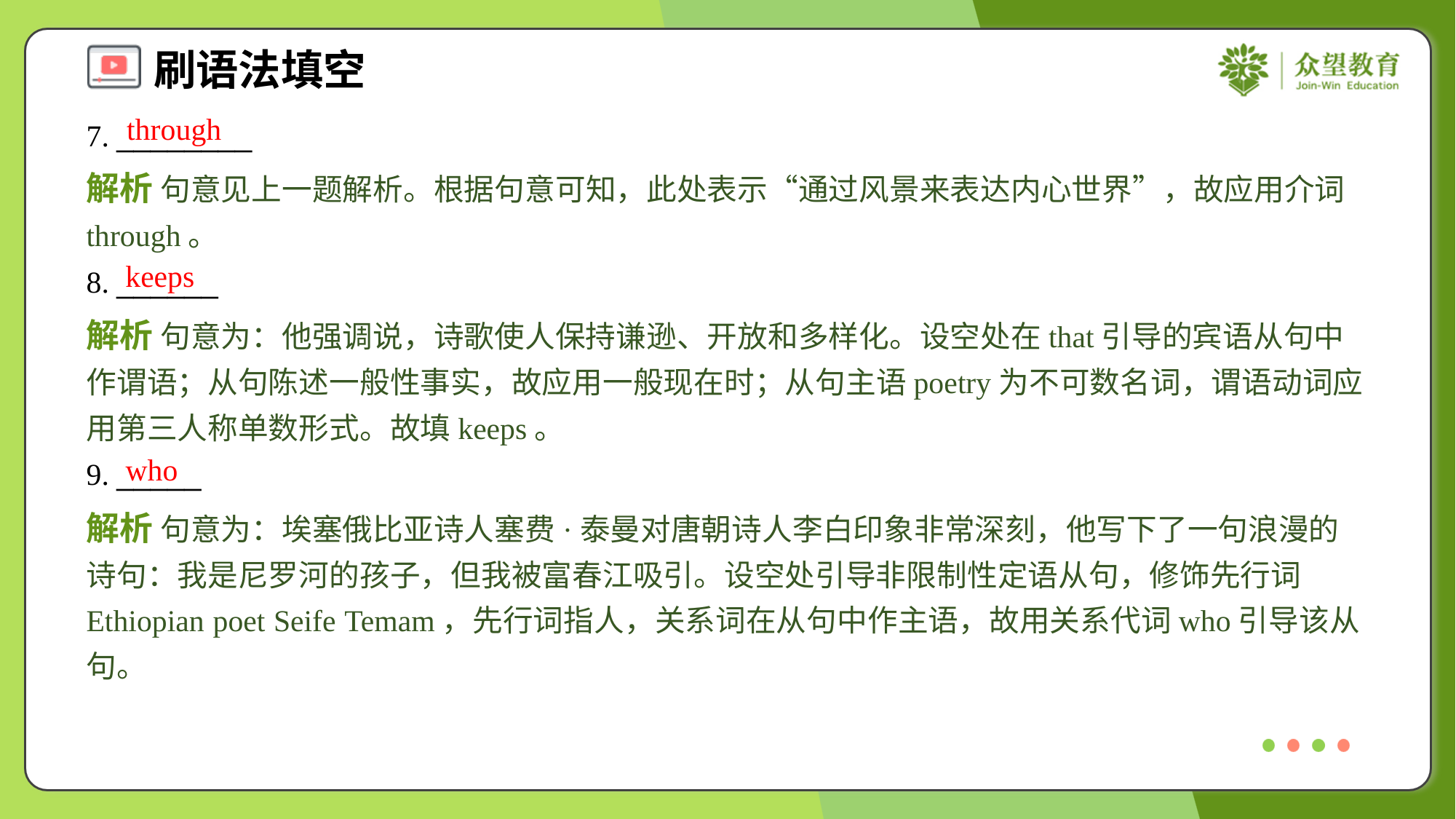

through
7. ________
解析 句意见上一题解析。根据句意可知，此处表示“通过风景来表达内心世界”，故应用介词through。
keeps
8. ______
解析 句意为：他强调说，诗歌使人保持谦逊、开放和多样化。设空处在that引导的宾语从句中作谓语；从句陈述一般性事实，故应用一般现在时；从句主语poetry为不可数名词，谓语动词应用第三人称单数形式。故填keeps。
who
9. _____
解析 句意为：埃塞俄比亚诗人塞费·泰曼对唐朝诗人李白印象非常深刻，他写下了一句浪漫的诗句：我是尼罗河的孩子，但我被富春江吸引。设空处引导非限制性定语从句，修饰先行词 Ethiopian poet Seife Temam，先行词指人，关系词在从句中作主语，故用关系代词who引导该从句。